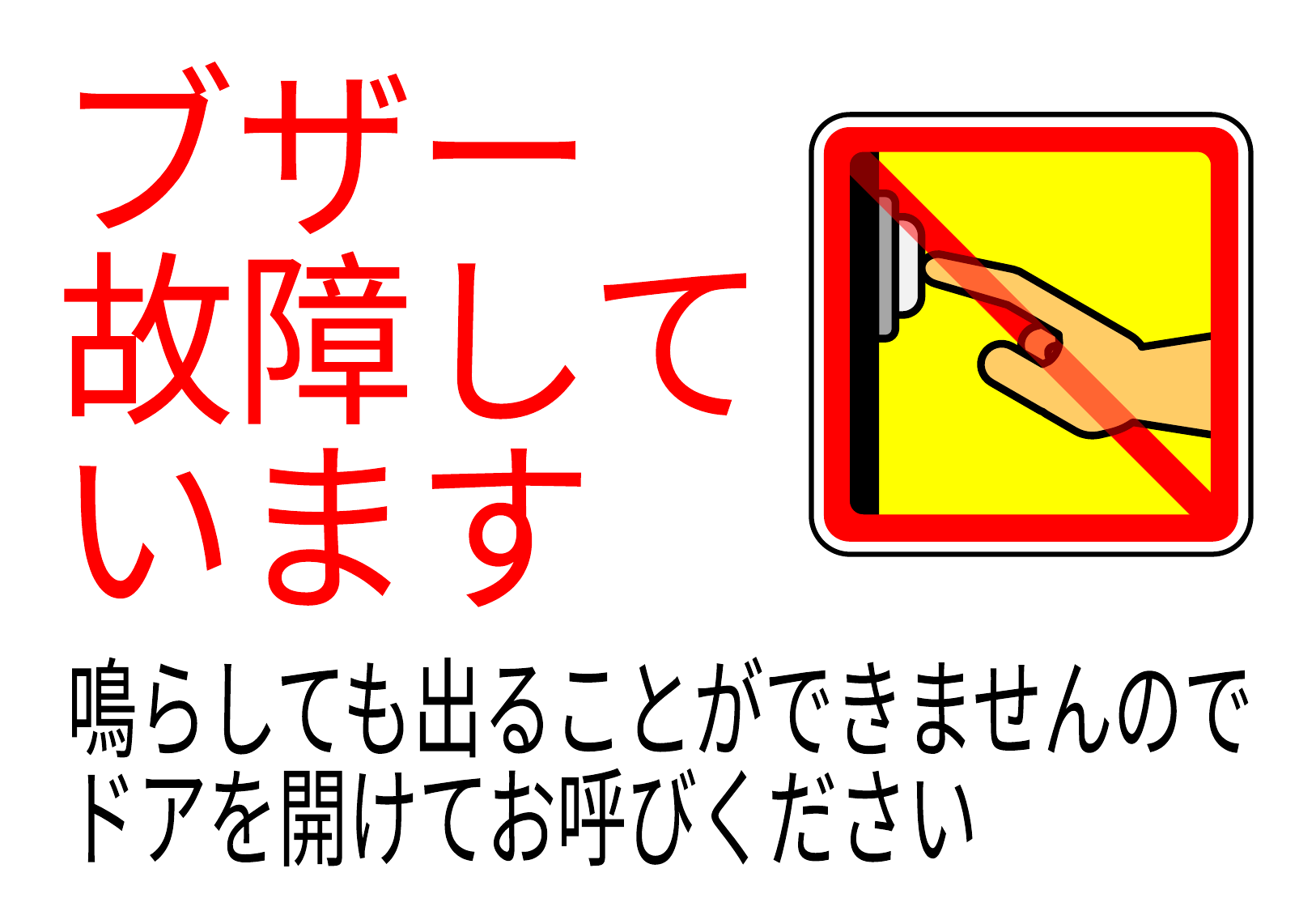

ブザー
故障して
います

鳴らしても出ることができませんので
ドアを開けてお呼びください